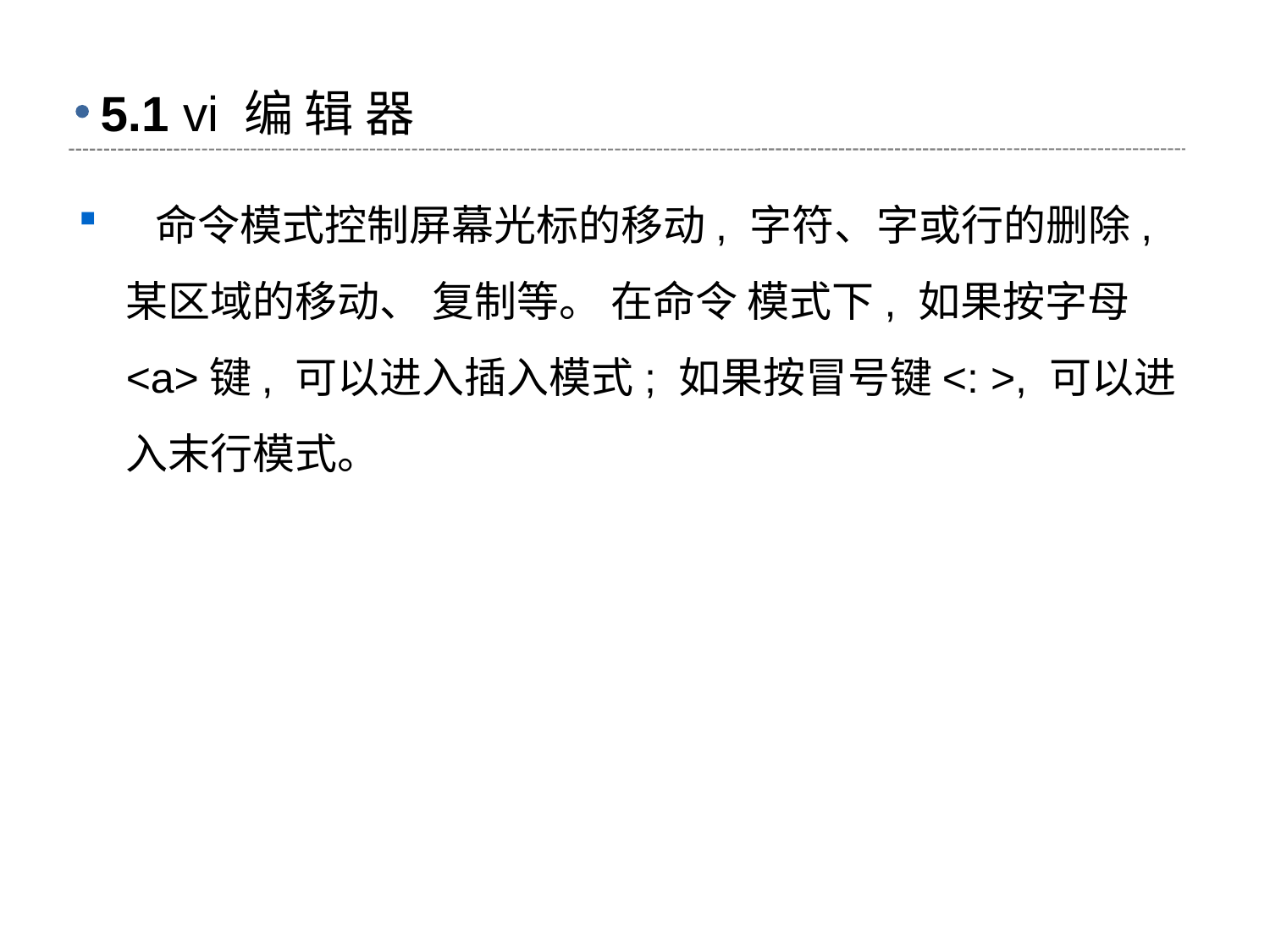

# 5.1 vi 编 辑 器
  命令模式控制屏幕光标的移动, 字符、字或行的删除, 某区域的移动、 复制等。 在命令 模式下, 如果按字母<a>键, 可以进入插入模式; 如果按冒号键<: >, 可以进入末行模式。